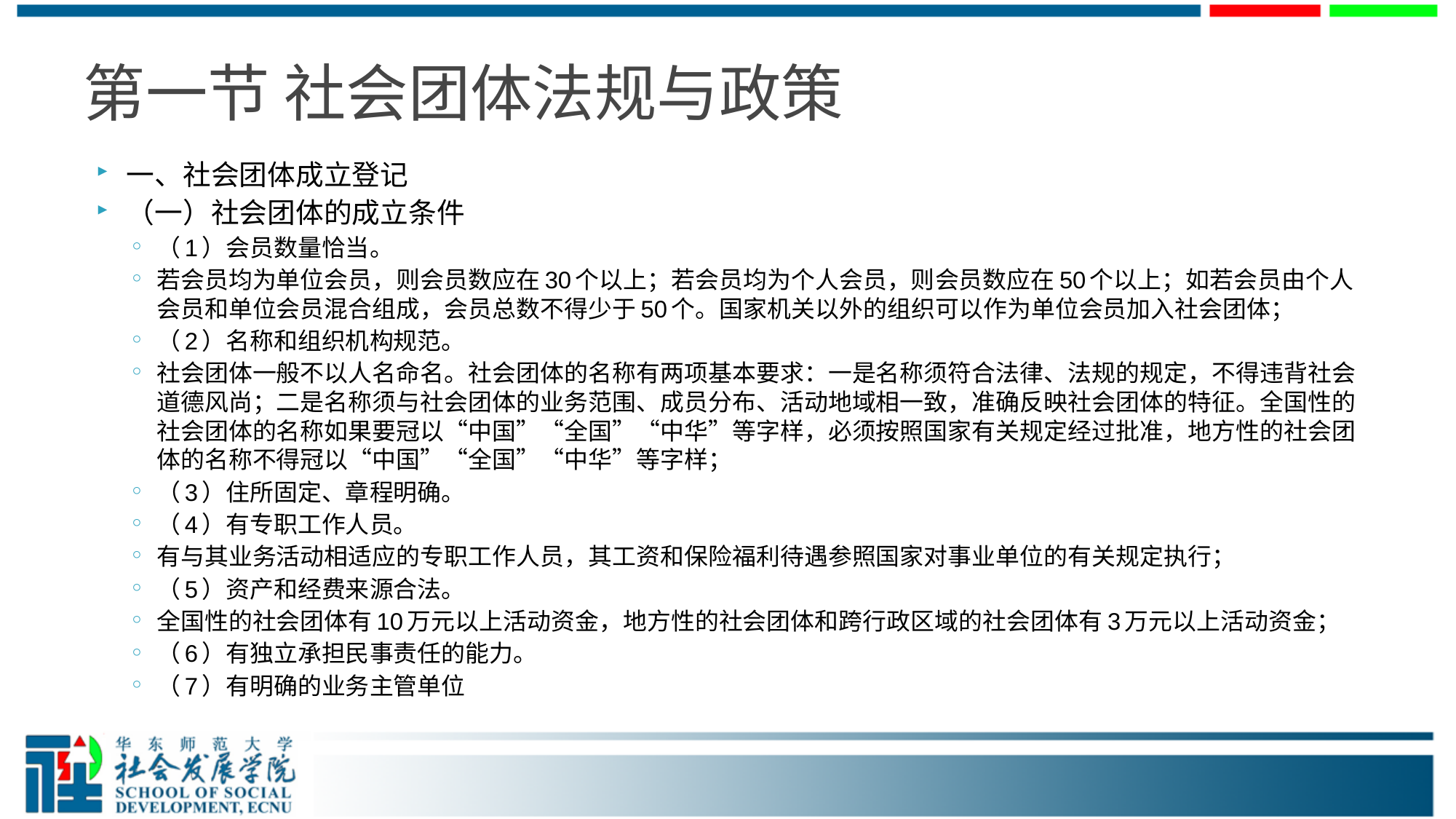

# 第一节 社会团体法规与政策
一、社会团体成立登记
（一）社会团体的成立条件
（1）会员数量恰当。
若会员均为单位会员，则会员数应在30个以上；若会员均为个人会员，则会员数应在50个以上；如若会员由个人会员和单位会员混合组成，会员总数不得少于50个。国家机关以外的组织可以作为单位会员加入社会团体；
（2）名称和组织机构规范。
社会团体一般不以人名命名。社会团体的名称有两项基本要求：一是名称须符合法律、法规的规定，不得违背社会道德风尚；二是名称须与社会团体的业务范围、成员分布、活动地域相一致，准确反映社会团体的特征。全国性的社会团体的名称如果要冠以“中国”“全国”“中华”等字样，必须按照国家有关规定经过批准，地方性的社会团体的名称不得冠以“中国”“全国”“中华”等字样；
（3）住所固定、章程明确。
（4）有专职工作人员。
有与其业务活动相适应的专职工作人员，其工资和保险福利待遇参照国家对事业单位的有关规定执行；
（5）资产和经费来源合法。
全国性的社会团体有10万元以上活动资金，地方性的社会团体和跨行政区域的社会团体有3万元以上活动资金；
（6）有独立承担民事责任的能力。
（7）有明确的业务主管单位